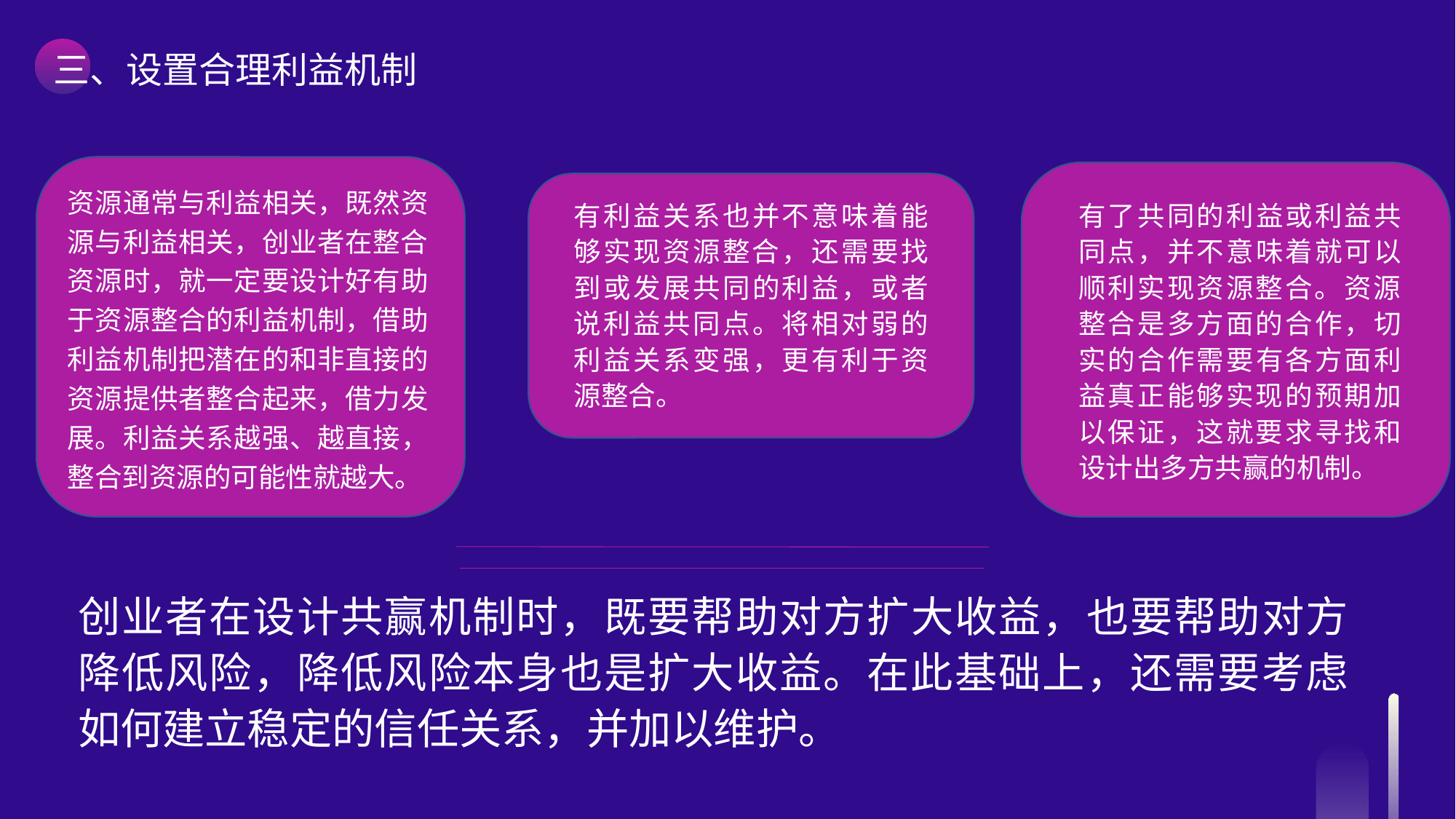

三、设置合理利益机制

资源通常与利益相关，既然资源与利益相关，创业者在整合资源时，就一定要设计好有助于资源整合的利益机制，借助利益机制把潜在的和非直接的资源提供者整合起来，借力发展。利益关系越强、越直接，整合到资源的可能性就越大。

有了共同的利益或利益共同点，并不意味着就可以顺利实现资源整合。资源整合是多方面的合作，切实的合作需要有各方面利益真正能够实现的预期加以保证，这就要求寻找和设计出多方共赢的机制。

有利益关系也并不意味着能够实现资源整合，还需要找到或发展共同的利益，或者说利益共同点。将相对弱的利益关系变强，更有利于资源整合。

创业者在设计共赢机制时，既要帮助对方扩大收益，也要帮助对方降低风险，降低风险本身也是扩大收益。在此基础上，还需要考虑如何建立稳定的信任关系，并加以维护。